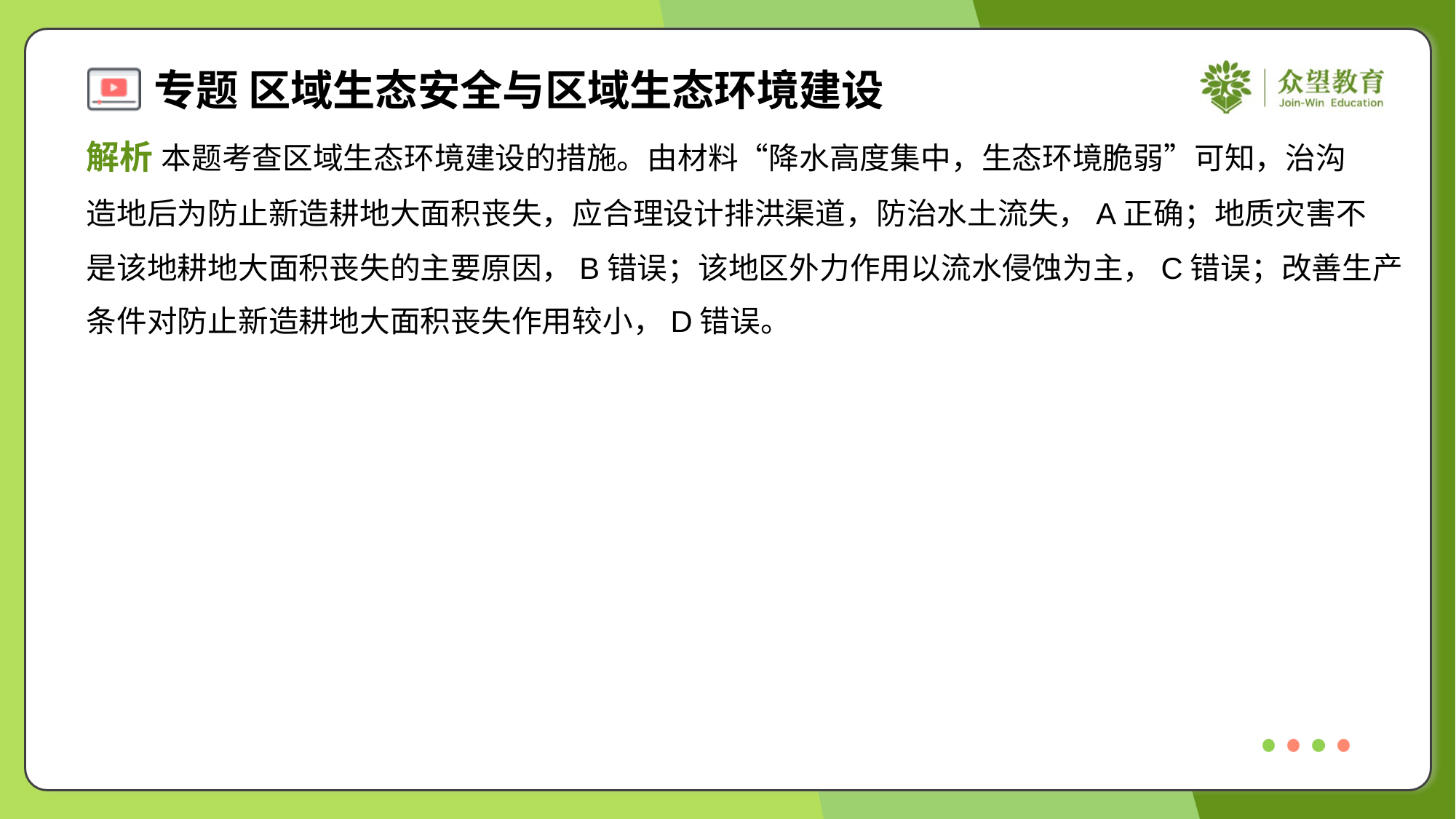

解析 本题考查区域生态环境建设的措施。由材料“降水高度集中，生态环境脆弱”可知，治沟
造地后为防止新造耕地大面积丧失，应合理设计排洪渠道，防治水土流失，A正确；地质灾害不
是该地耕地大面积丧失的主要原因，B错误；该地区外力作用以流水侵蚀为主，C错误；改善生产
条件对防止新造耕地大面积丧失作用较小，D错误。